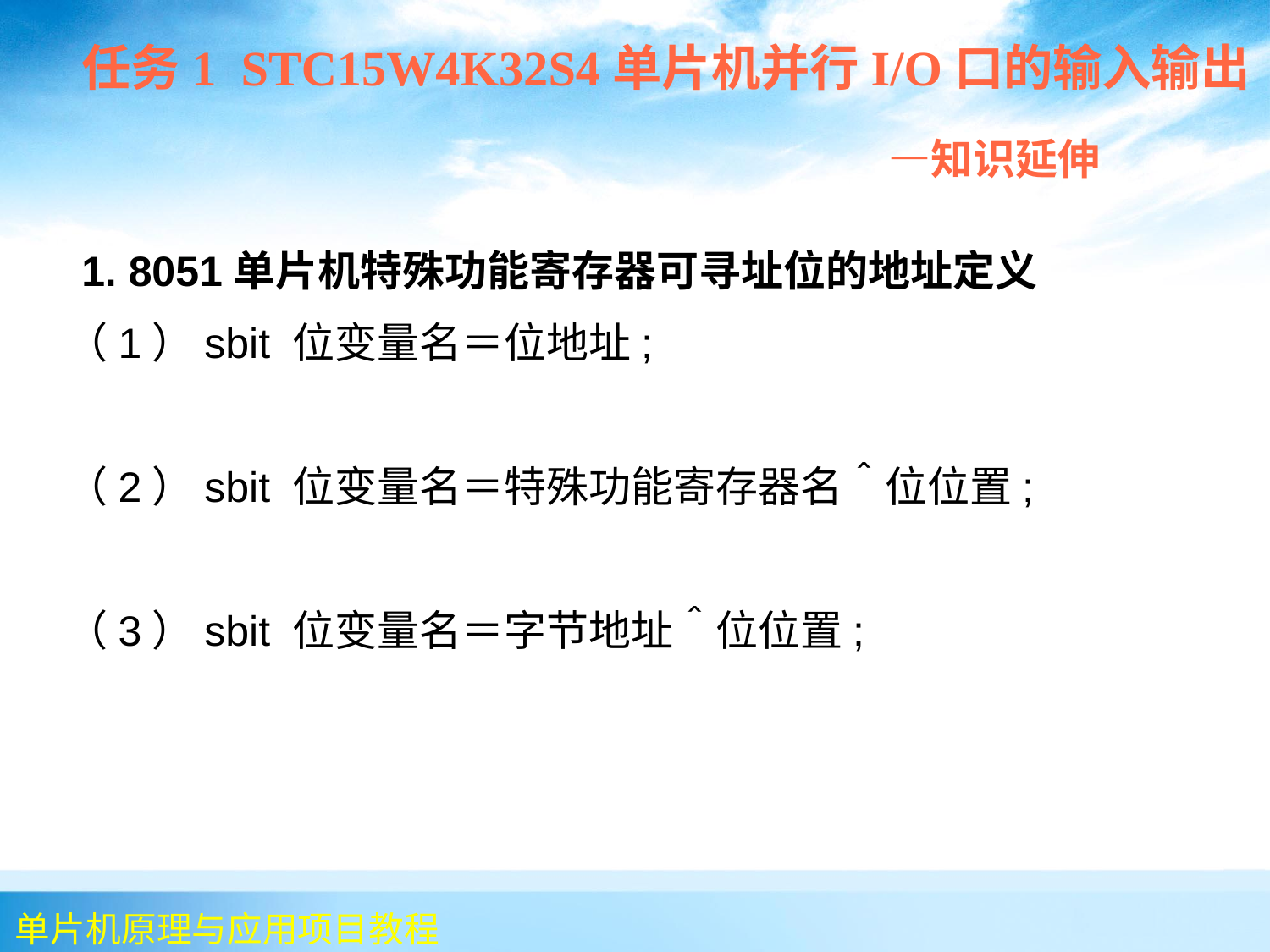

任务1  STC15W4K32S4单片机并行I/O口的输入输出
                                                                            —知识延伸
   1. 8051单片机特殊功能寄存器可寻址位的地址定义
 （1）sbit 位变量名＝位地址;

 （2）sbit 位变量名＝特殊功能寄存器名＾位位置;

 （3）sbit 位变量名＝字节地址＾位位置;